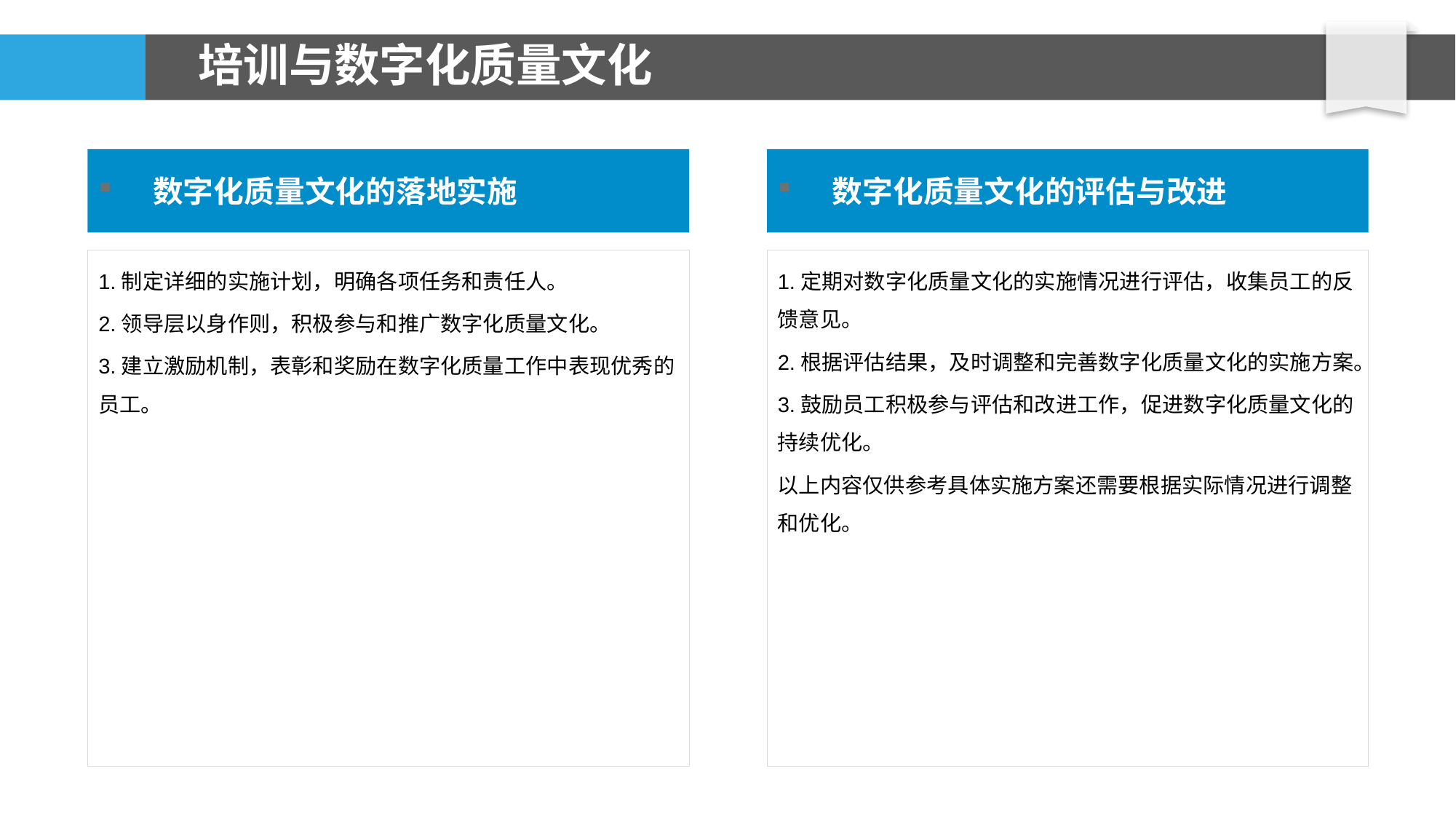

# 培训与数字化质量文化
数字化质量文化的落地实施
数字化质量文化的评估与改进
1.制定详细的实施计划，明确各项任务和责任人。
2.领导层以身作则，积极参与和推广数字化质量文化。
3.建立激励机制，表彰和奖励在数字化质量工作中表现优秀的员工。

1.定期对数字化质量文化的实施情况进行评估，收集员工的反馈意见。
2.根据评估结果，及时调整和完善数字化质量文化的实施方案。
3.鼓励员工积极参与评估和改进工作，促进数字化质量文化的持续优化。
以上内容仅供参考具体实施方案还需要根据实际情况进行调整和优化。